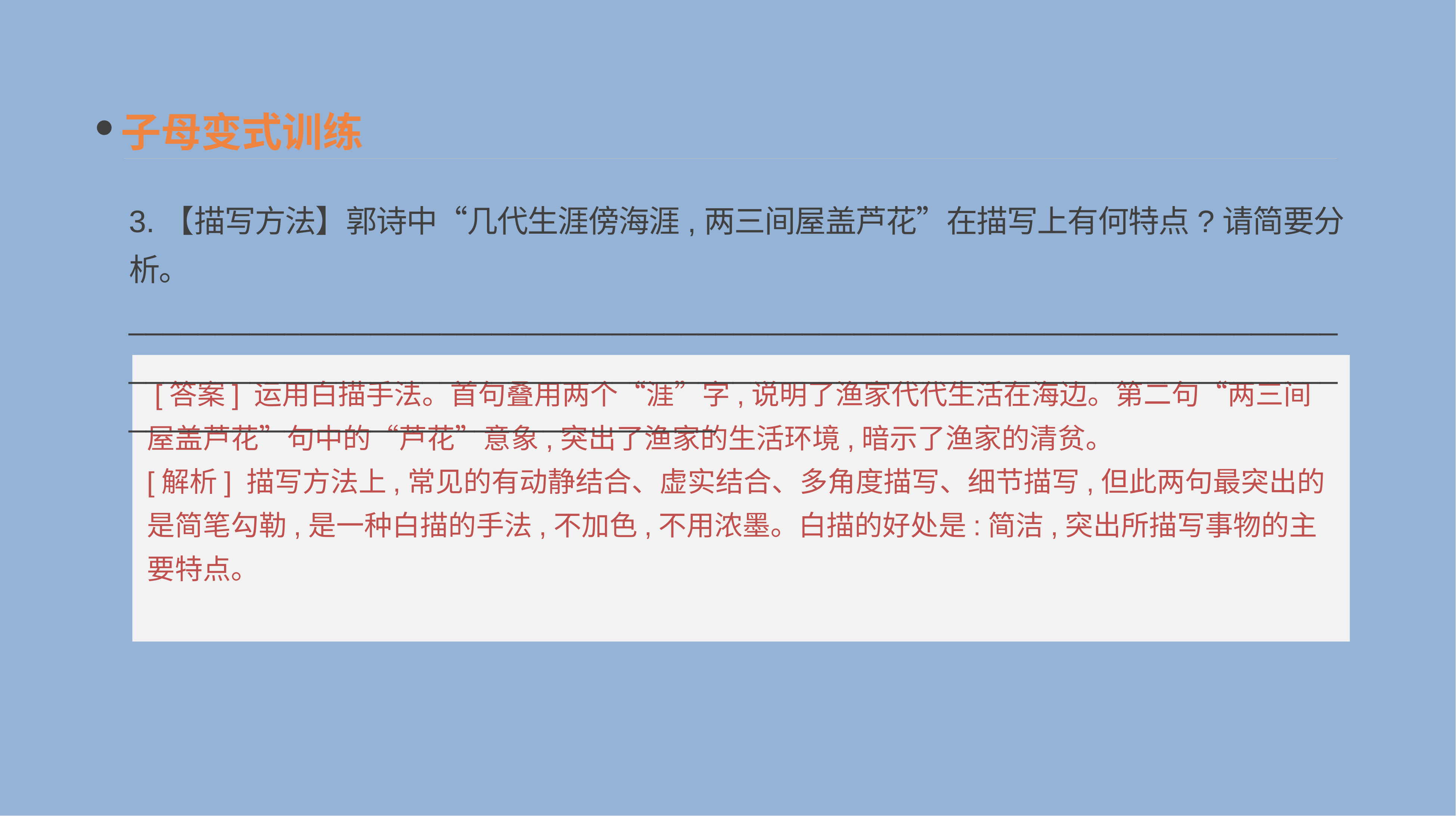

子母变式训练

3.【描写方法】郭诗中“几代生涯傍海涯,两三间屋盖芦花”在描写上有何特点?请简要分析。
______________________________________________________________________________________________________________________________________________________________________________

 [答案] 运用白描手法。首句叠用两个“涯”字,说明了渔家代代生活在海边。第二句“两三间屋盖芦花”句中的“芦花”意象,突出了渔家的生活环境,暗示了渔家的清贫。
[解析] 描写方法上,常见的有动静结合、虚实结合、多角度描写、细节描写,但此两句最突出的是简笔勾勒,是一种白描的手法,不加色,不用浓墨。白描的好处是:简洁,突出所描写事物的主要特点。